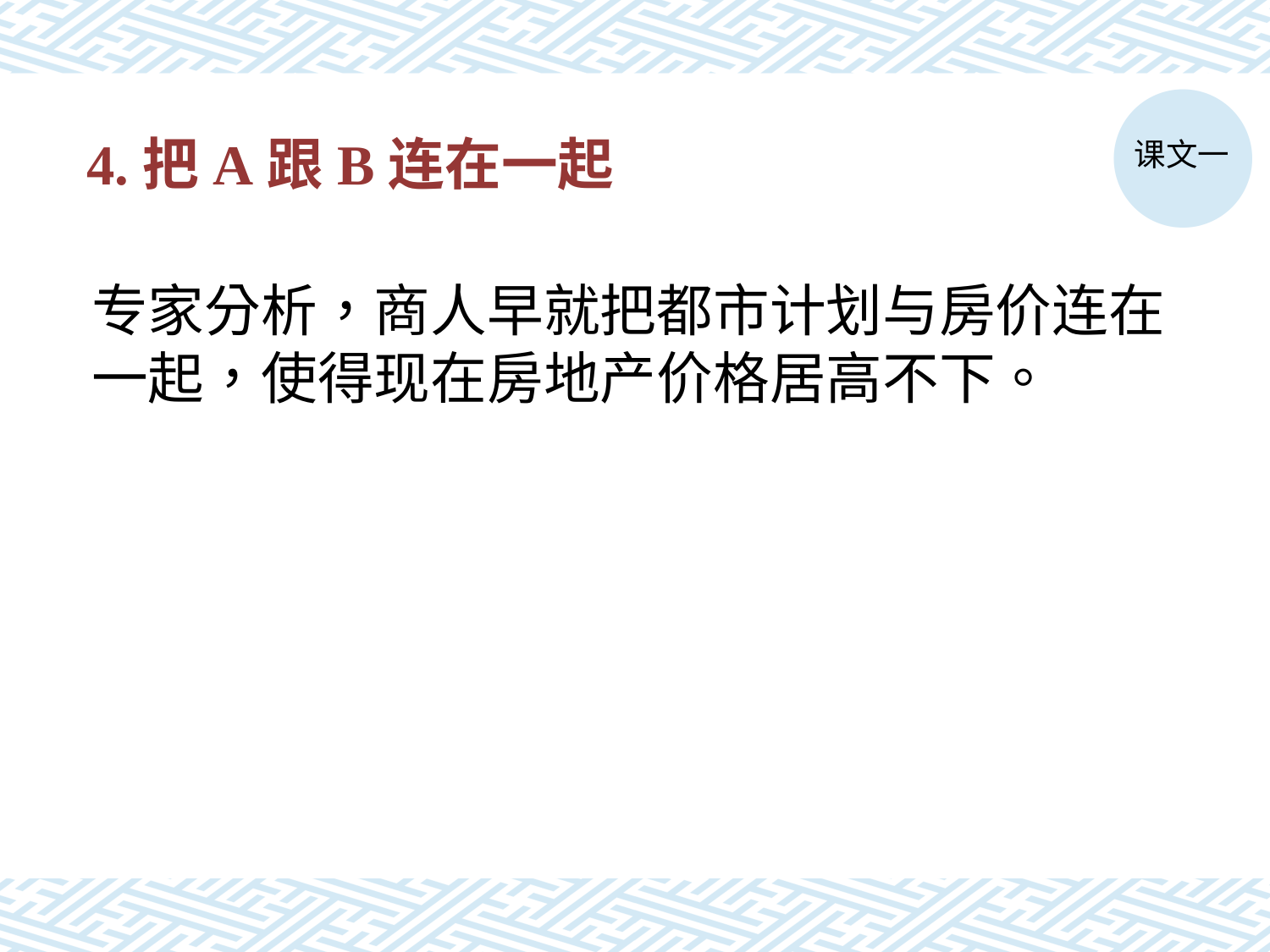

课文一
# 4.把A跟B连在一起
专家分析，商人早就把都市计划与房价连在一起，使得现在房地产价格居高不下。